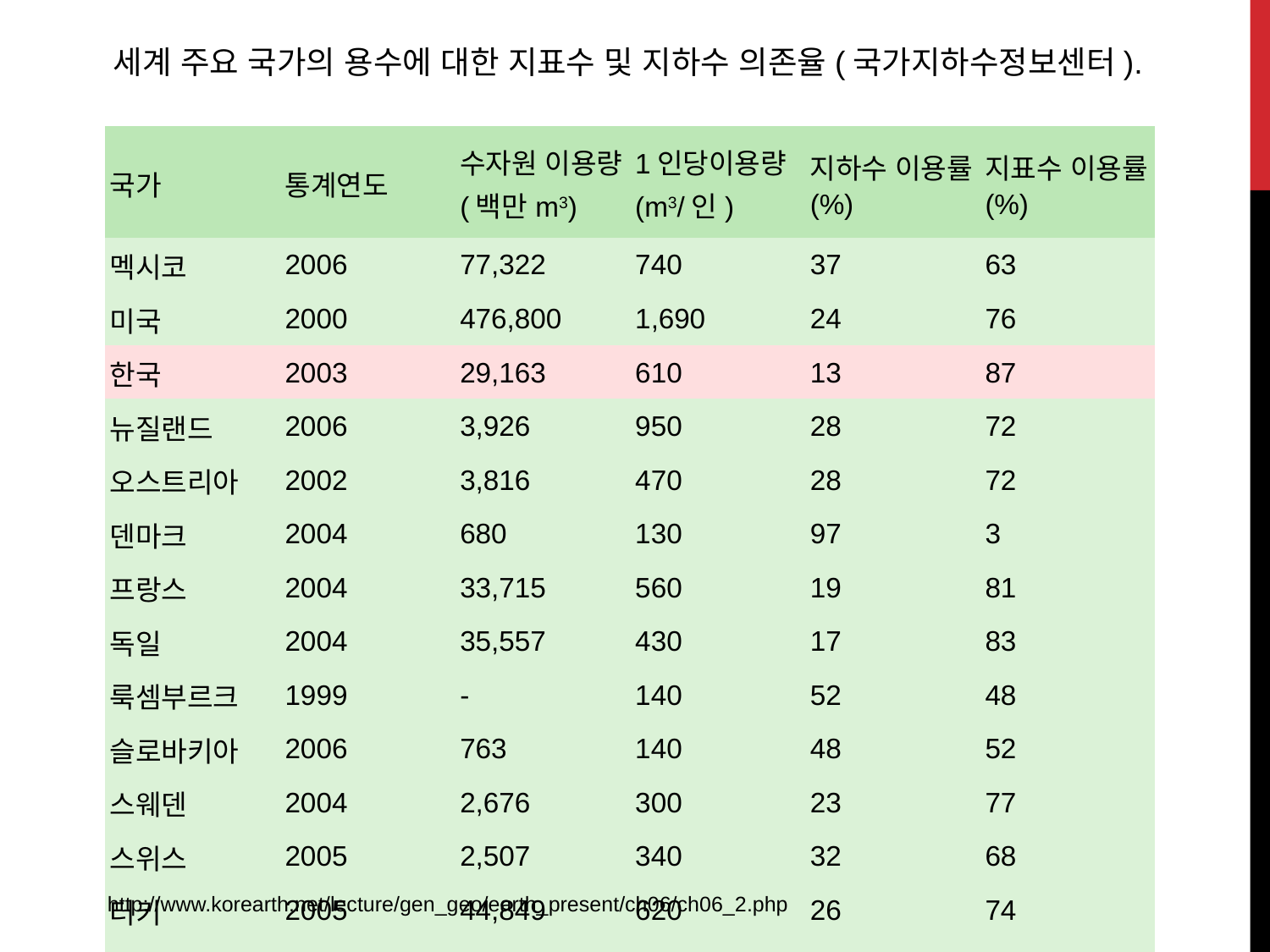

세계 주요 국가의 용수에 대한 지표수 및 지하수 의존율(국가지하수정보센터).
| 국가 | 통계연도 | 수자원 이용량 (백만m3) | 1인당이용량 (m3/인) | 지하수 이용률 (%) | 지표수 이용률 (%) |
| --- | --- | --- | --- | --- | --- |
| 멕시코 | 2006 | 77,322 | 740 | 37 | 63 |
| 미국 | 2000 | 476,800 | 1,690 | 24 | 76 |
| 한국 | 2003 | 29,163 | 610 | 13 | 87 |
| 뉴질랜드 | 2006 | 3,926 | 950 | 28 | 72 |
| 오스트리아 | 2002 | 3,816 | 470 | 28 | 72 |
| 덴마크 | 2004 | 680 | 130 | 97 | 3 |
| 프랑스 | 2004 | 33,715 | 560 | 19 | 81 |
| 독일 | 2004 | 35,557 | 430 | 17 | 83 |
| 룩셈부르크 | 1999 | - | 140 | 52 | 48 |
| 슬로바키아 | 2006 | 763 | 140 | 48 | 52 |
| 스웨덴 | 2004 | 2,676 | 300 | 23 | 77 |
| 스위스 | 2005 | 2,507 | 340 | 32 | 68 |
| 터키 | 2005 | 44,849 | 620 | 26 | 74 |
| 영국 | 2005 | 12,990 | 240 | 17 | 83 |
http://www.korearth.net/lecture/gen_geo/earth_present/ch06/ch06_2.php